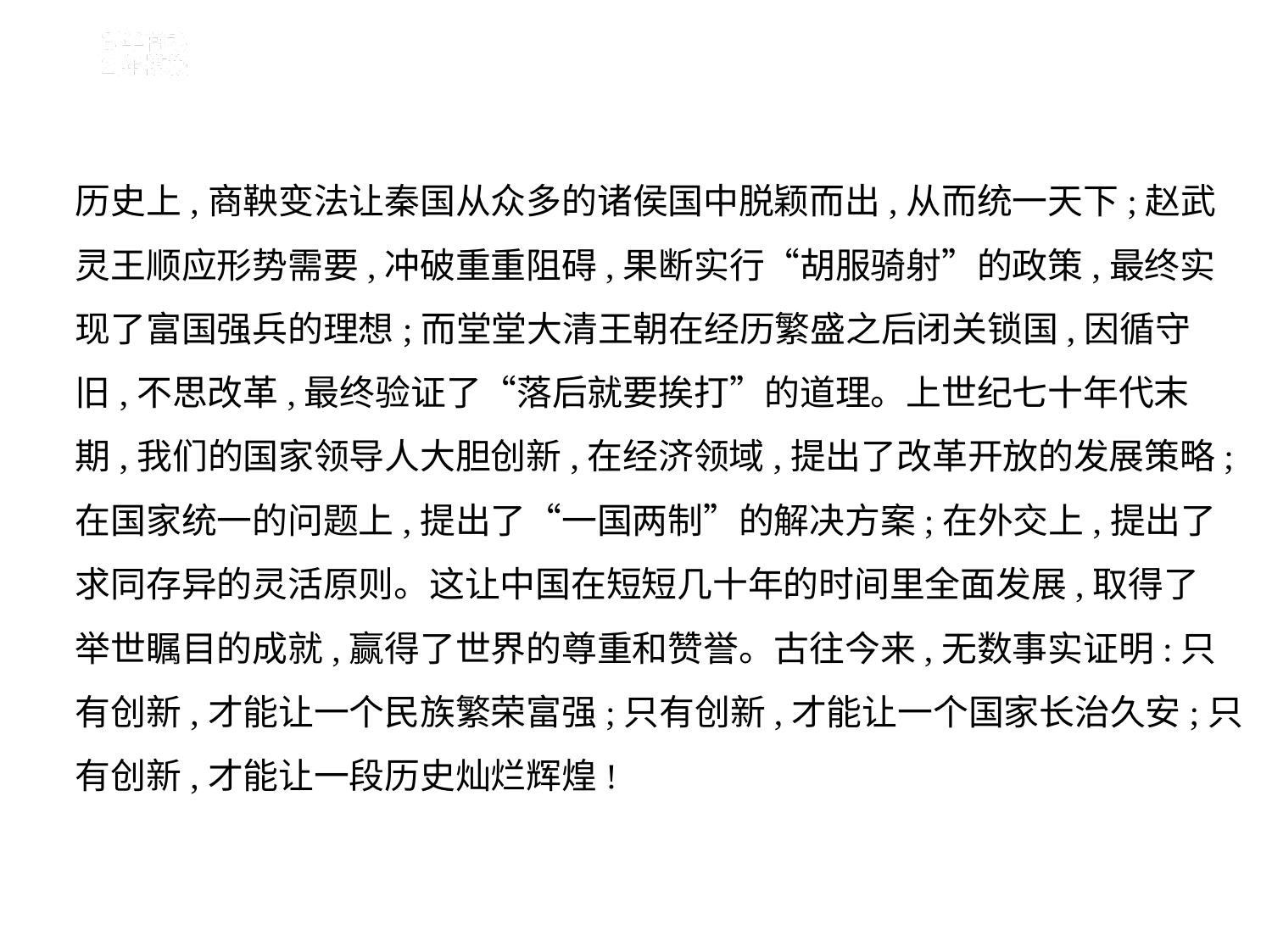

历史上,商鞅变法让秦国从众多的诸侯国中脱颖而出,从而统一天下;赵武
灵王顺应形势需要,冲破重重阻碍,果断实行“胡服骑射”的政策,最终实
现了富国强兵的理想;而堂堂大清王朝在经历繁盛之后闭关锁国,因循守
旧,不思改革,最终验证了“落后就要挨打”的道理。上世纪七十年代末
期,我们的国家领导人大胆创新,在经济领域,提出了改革开放的发展策略;
在国家统一的问题上,提出了“一国两制”的解决方案;在外交上,提出了
求同存异的灵活原则。这让中国在短短几十年的时间里全面发展,取得了
举世瞩目的成就,赢得了世界的尊重和赞誉。古往今来,无数事实证明:只
有创新,才能让一个民族繁荣富强;只有创新,才能让一个国家长治久安;只
有创新,才能让一段历史灿烂辉煌!